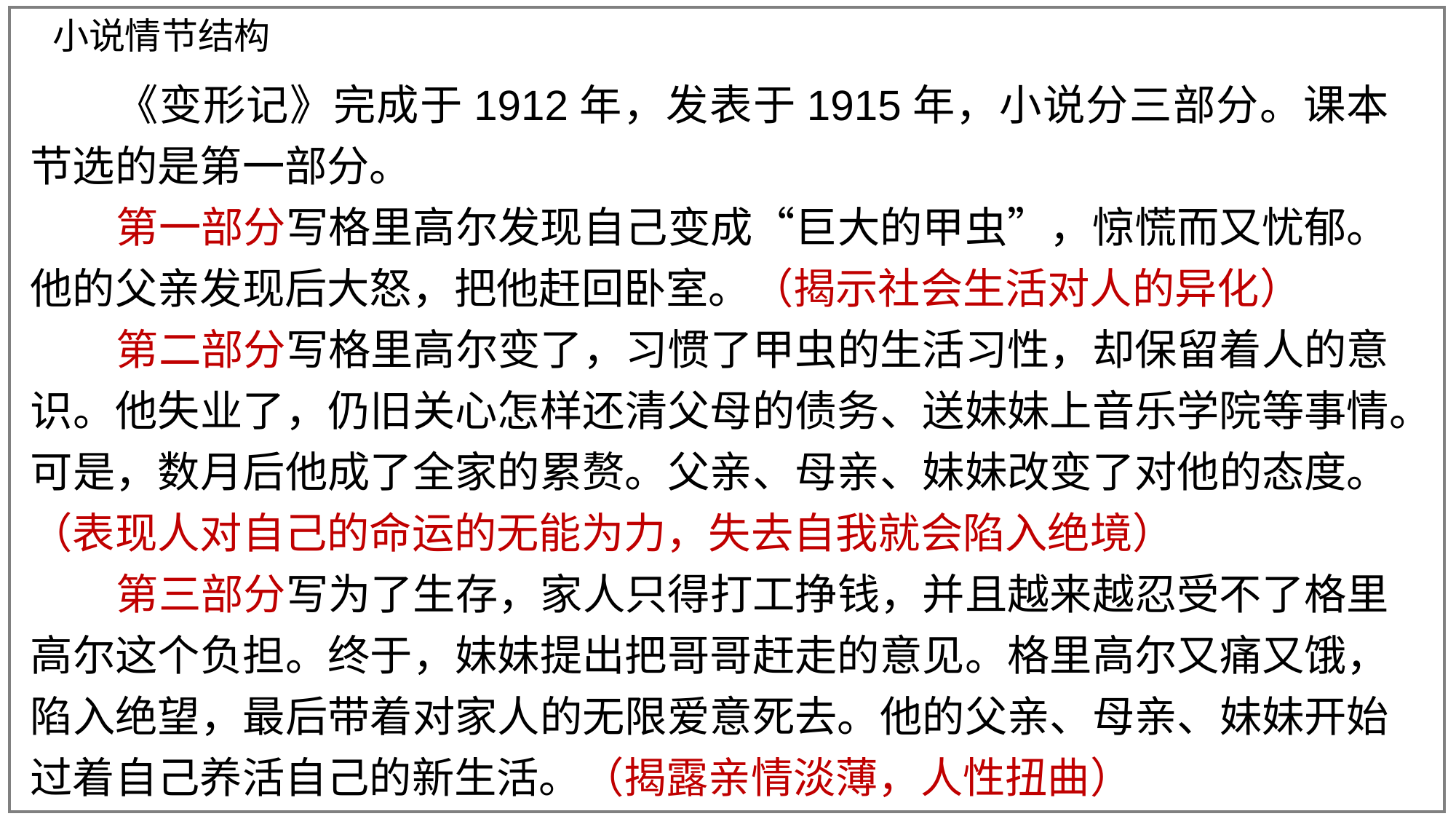

小说情节结构

《变形记》完成于1912年，发表于1915年，小说分三部分。课本节选的是第一部分。
第一部分写格里高尔发现自己变成“巨大的甲虫”，惊慌而又忧郁。他的父亲发现后大怒，把他赶回卧室。（揭示社会生活对人的异化）
第二部分写格里高尔变了，习惯了甲虫的生活习性，却保留着人的意识。他失业了，仍旧关心怎样还清父母的债务、送妹妹上音乐学院等事情。可是，数月后他成了全家的累赘。父亲、母亲、妹妹改变了对他的态度。（表现人对自己的命运的无能为力，失去自我就会陷入绝境）
第三部分写为了生存，家人只得打工挣钱，并且越来越忍受不了格里高尔这个负担。终于，妹妹提出把哥哥赶走的意见。格里高尔又痛又饿，陷入绝望，最后带着对家人的无限爱意死去。他的父亲、母亲、妹妹开始过着自己养活自己的新生活。（揭露亲情淡薄，人性扭曲）